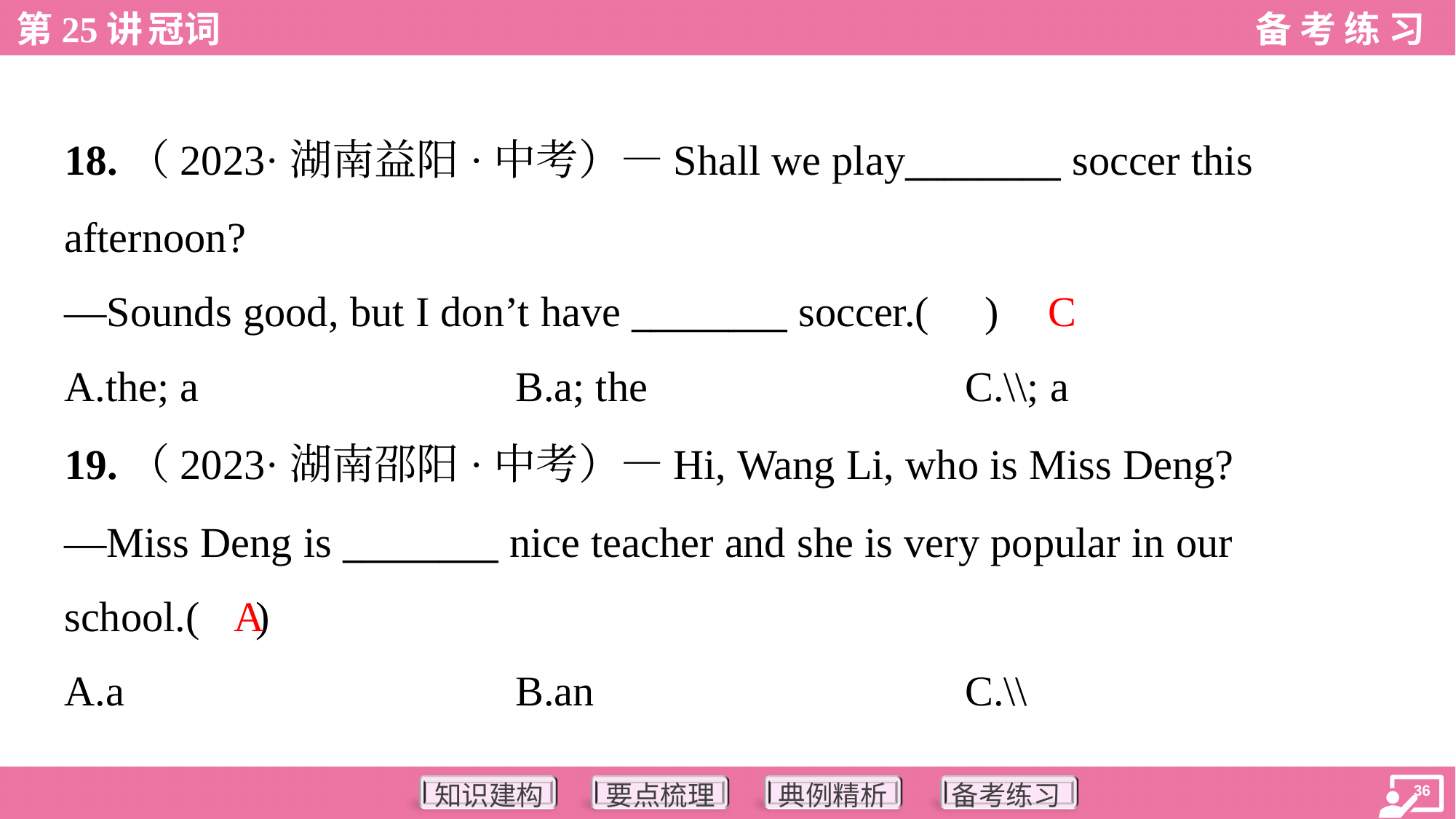

18.（2023·湖南益阳·中考）—Shall we play________ soccer this
afternoon?
—Sounds good, but I don’t have ________ soccer.(     )
C
A.the; a	B.a; the	C.\\; a
19.（2023·湖南邵阳·中考）—Hi, Wang Li, who is Miss Deng?
—Miss Deng is ________ nice teacher and she is very popular in our
school.(     )
A
A.a	B.an	C.\\